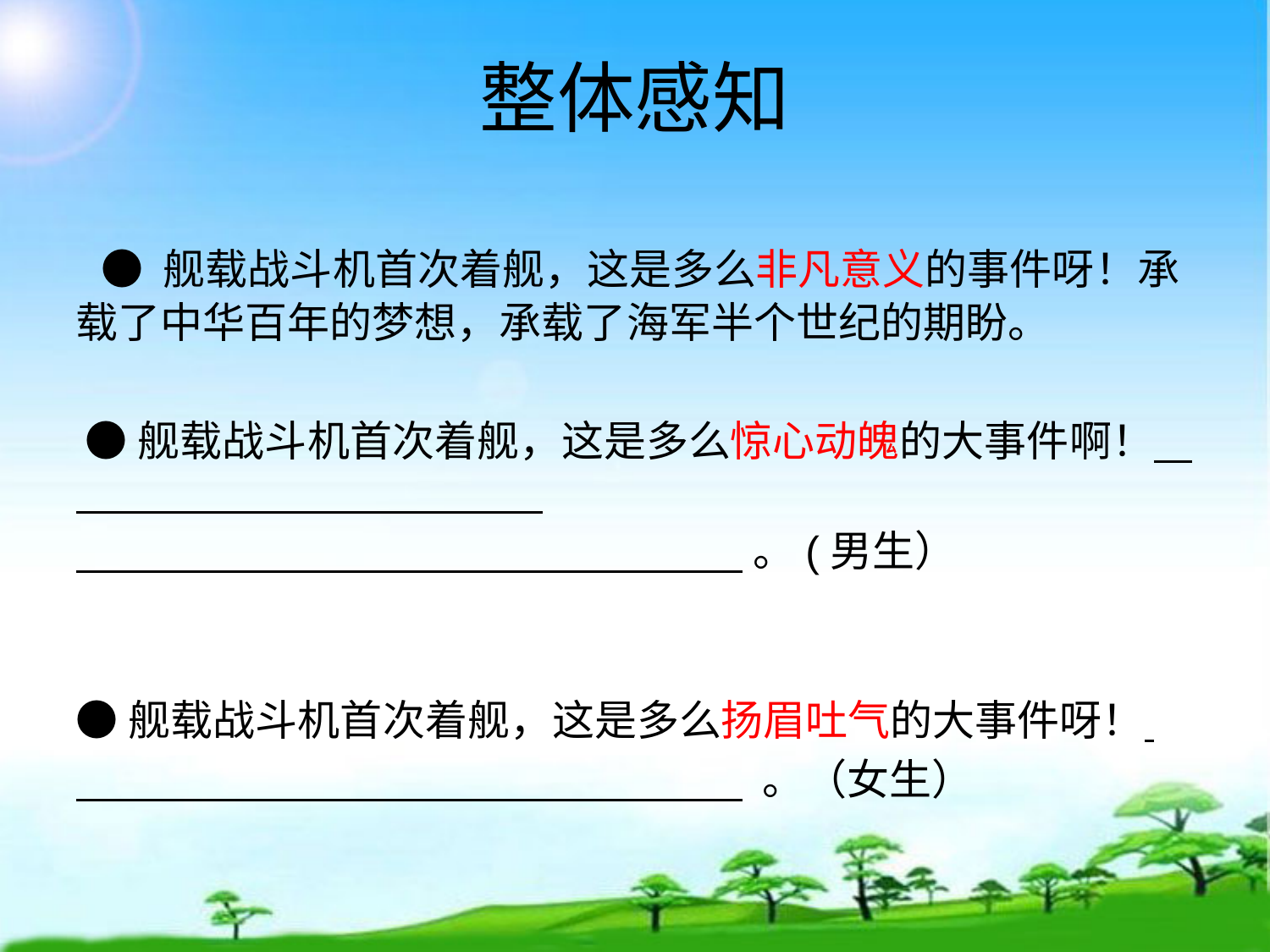

# 整体感知
  ● 舰载战斗机首次着舰，这是多么非凡意义的事件呀！承载了中华百年的梦想，承载了海军半个世纪的期盼。

 ●舰载战斗机首次着舰，这是多么惊心动魄的大事件啊！
                                                                      。(男生）

●舰载战斗机首次着舰，这是多么扬眉吐气的大事件呀！
                                                                       。（女生）